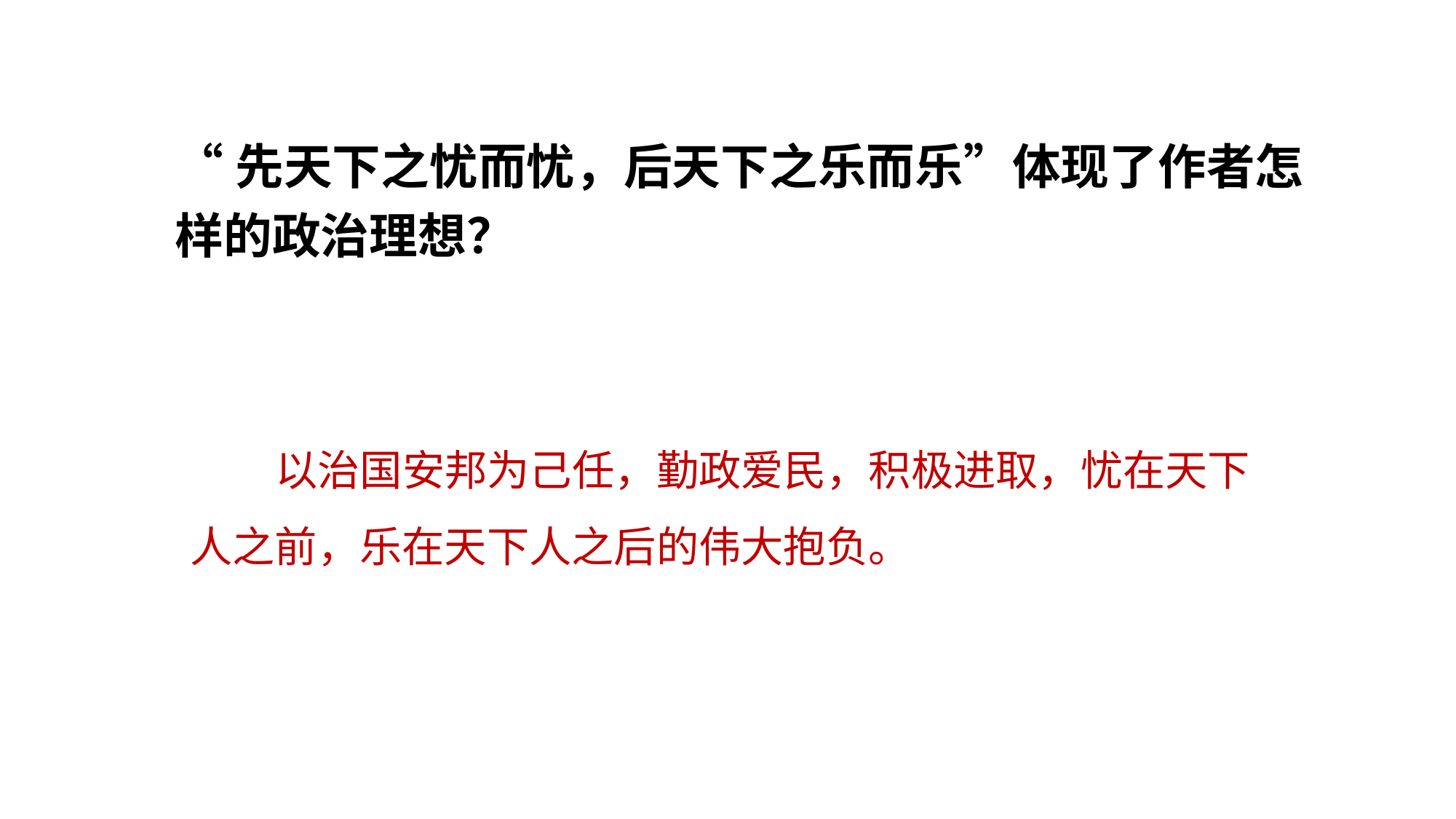

“先天下之忧而忧，后天下之乐而乐”体现了作者怎样的政治理想？
以治国安邦为己任，勤政爱民，积极进取，忧在天下人之前，乐在天下人之后的伟大抱负。